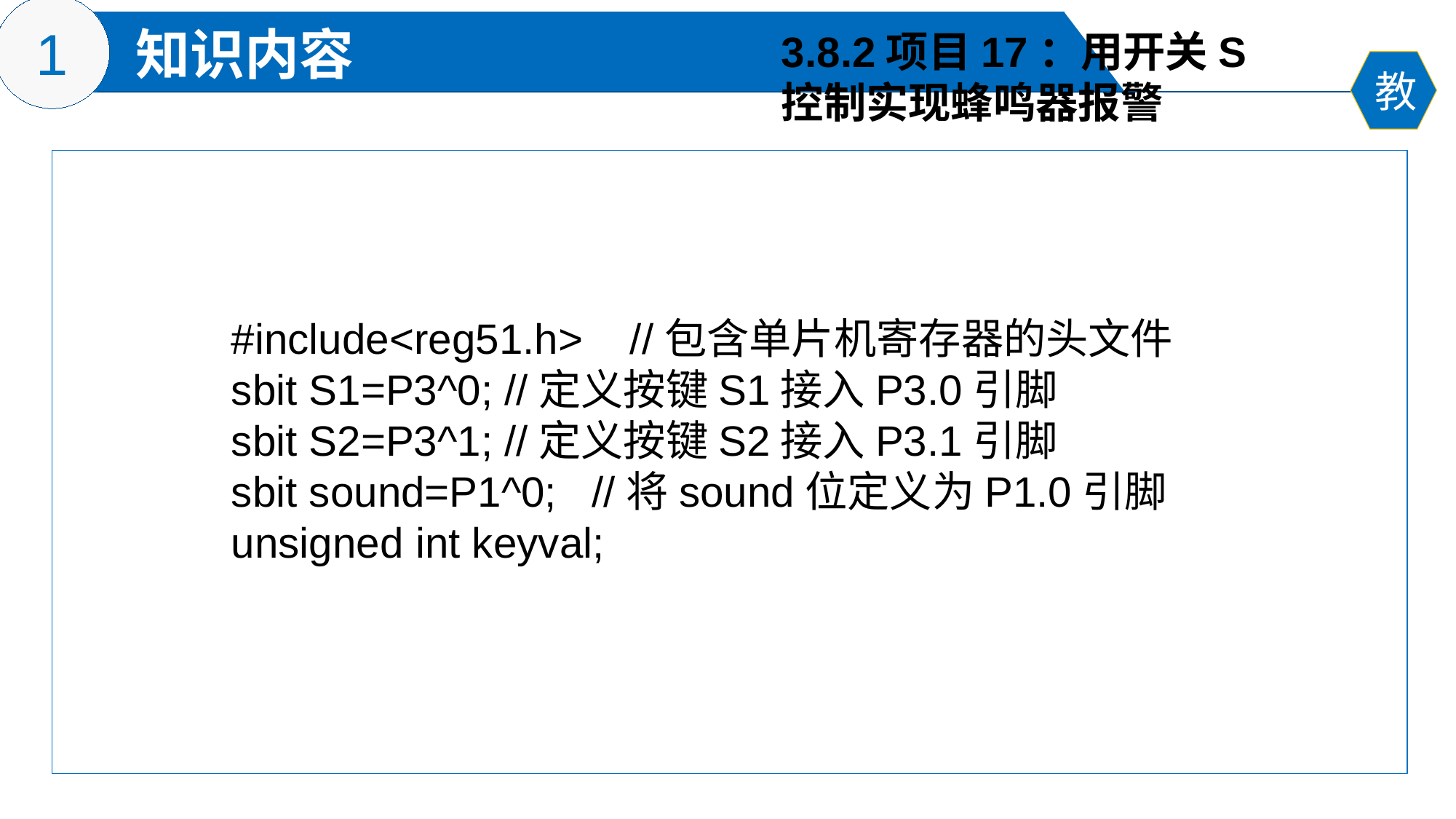

3.8.2项目17：用开关S
控制实现蜂鸣器报警

#include<reg51.h>    //包含单片机寄存器的头文件
sbit S1=P3^0; //定义按键S1接入P3.0引脚
sbit S2=P3^1; //定义按键S2接入P3.1引脚
sbit sound=P1^0;   //将sound位定义为P1.0引脚
unsigned int keyval;